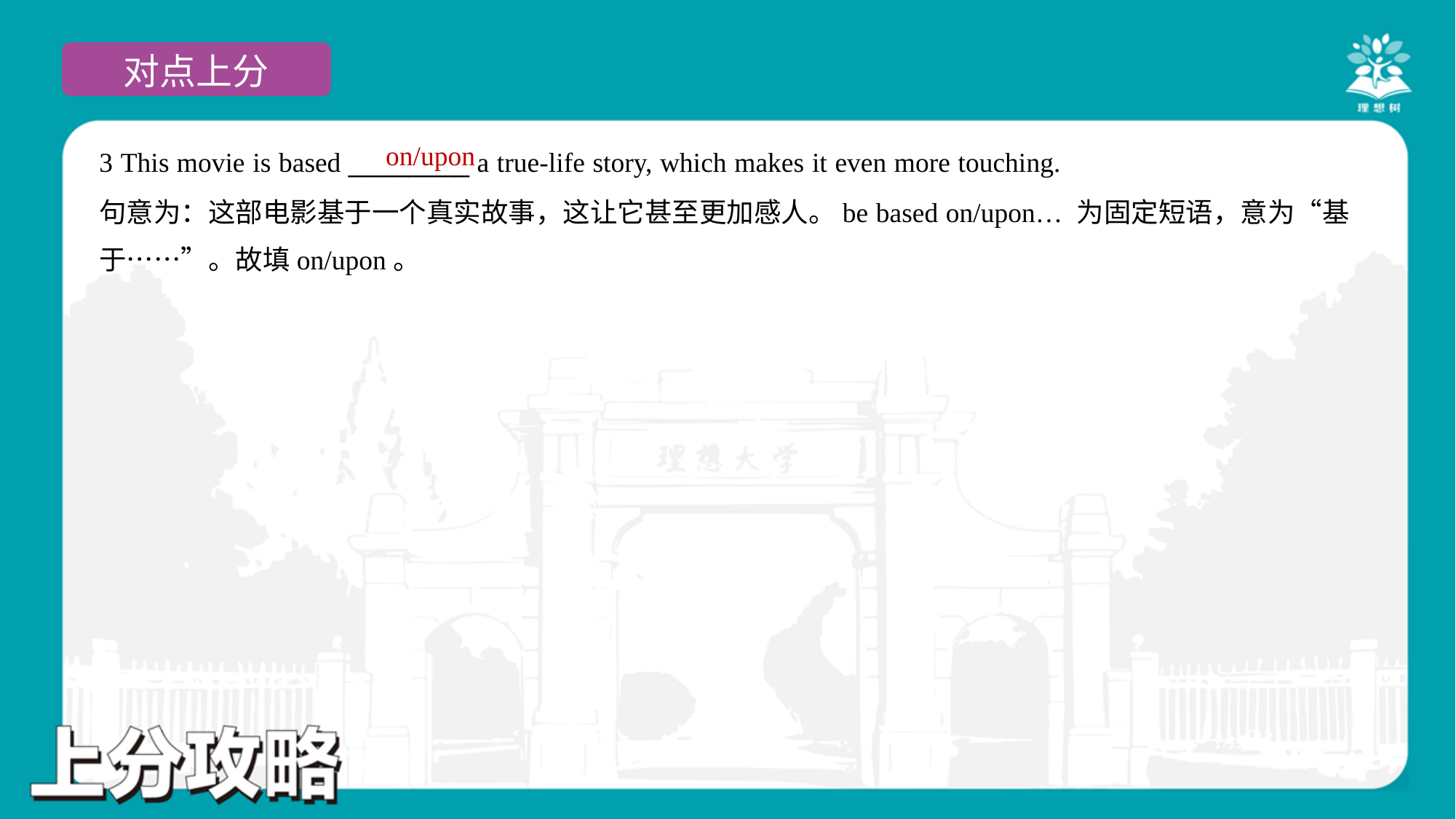

on/upon
3 This movie is based ________ a true-life story, which makes it even more touching.
句意为：这部电影基于一个真实故事，这让它甚至更加感人。be based on/upon… 为固定短语，意为“基
于……”。故填on/upon。